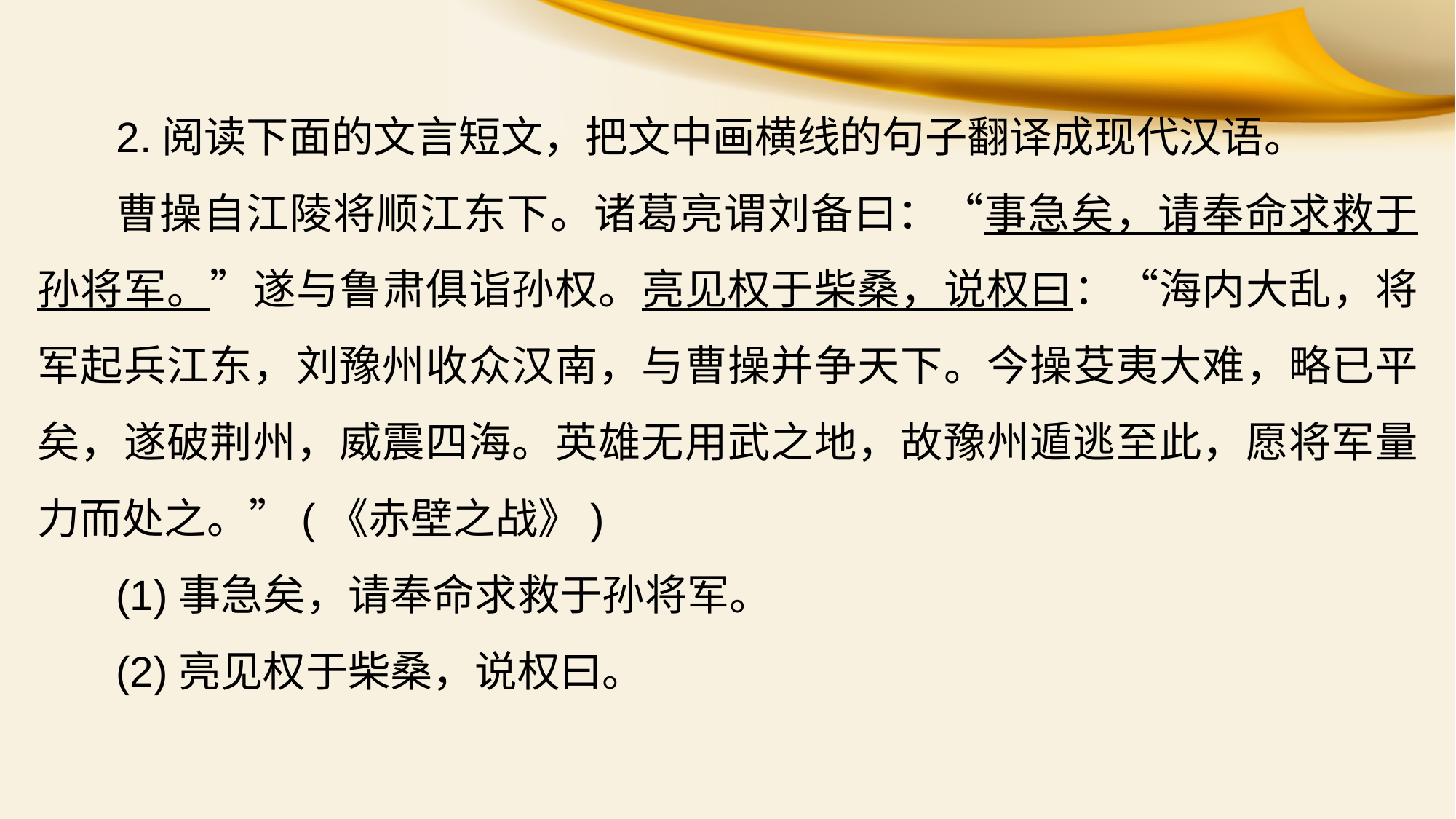

2.阅读下面的文言短文，把文中画横线的句子翻译成现代汉语。
曹操自江陵将顺江东下。诸葛亮谓刘备曰：“事急矣，请奉命求救于孙将军。”遂与鲁肃俱诣孙权。亮见权于柴桑，说权曰：“海内大乱，将军起兵江东，刘豫州收众汉南，与曹操并争天下。今操芟夷大难，略已平矣，遂破荆州，威震四海。英雄无用武之地，故豫州遁逃至此，愿将军量力而处之。”(《赤壁之战》)
(1)事急矣，请奉命求救于孙将军。
(2)亮见权于柴桑，说权曰。